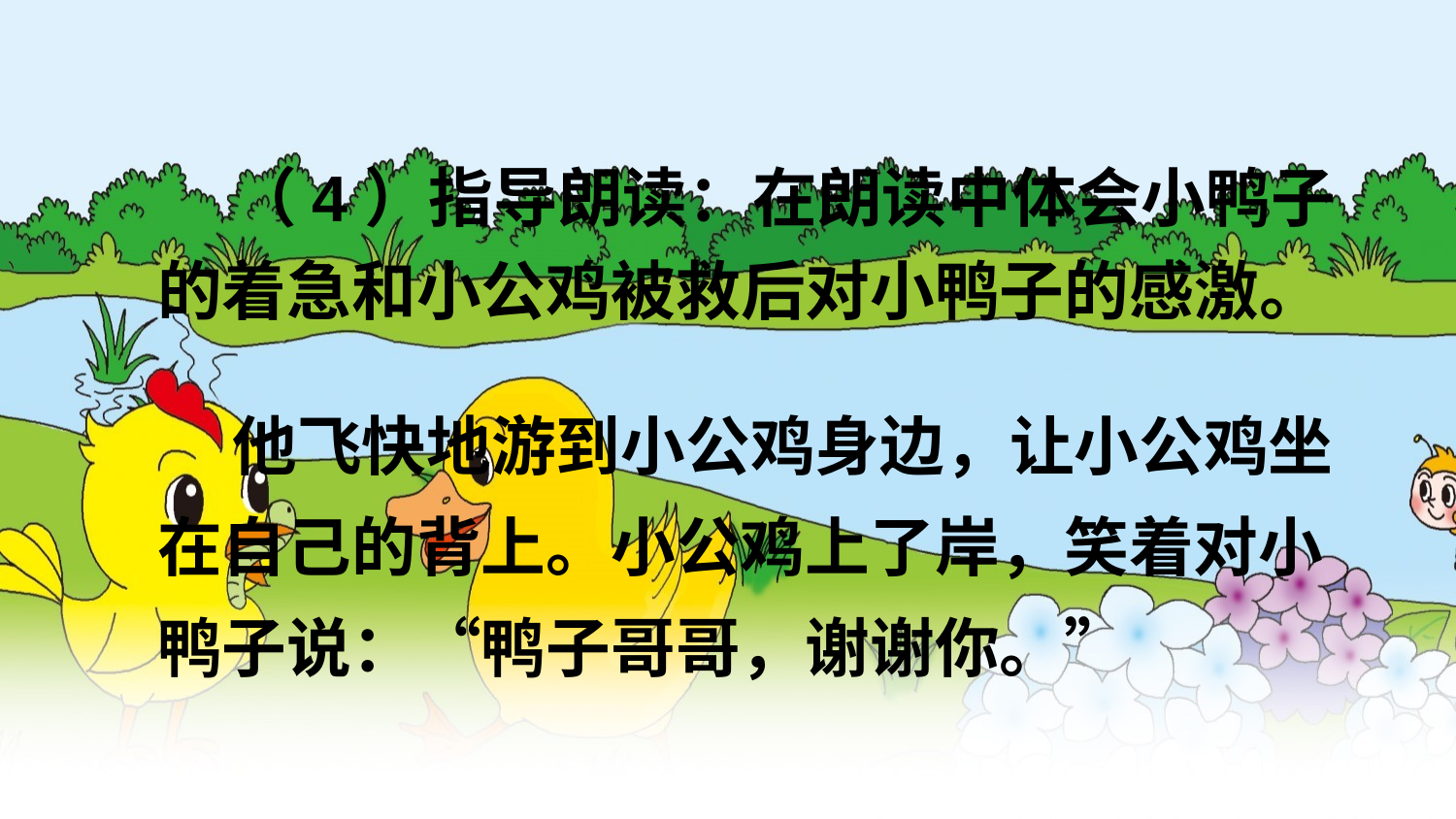

（4）指导朗读：在朗读中体会小鸭子的着急和小公鸡被救后对小鸭子的感激。
    他飞快地游到小公鸡身边，让小公鸡坐在自己的背上。小公鸡上了岸，笑着对小鸭子说：“鸭子哥哥，谢谢你。”